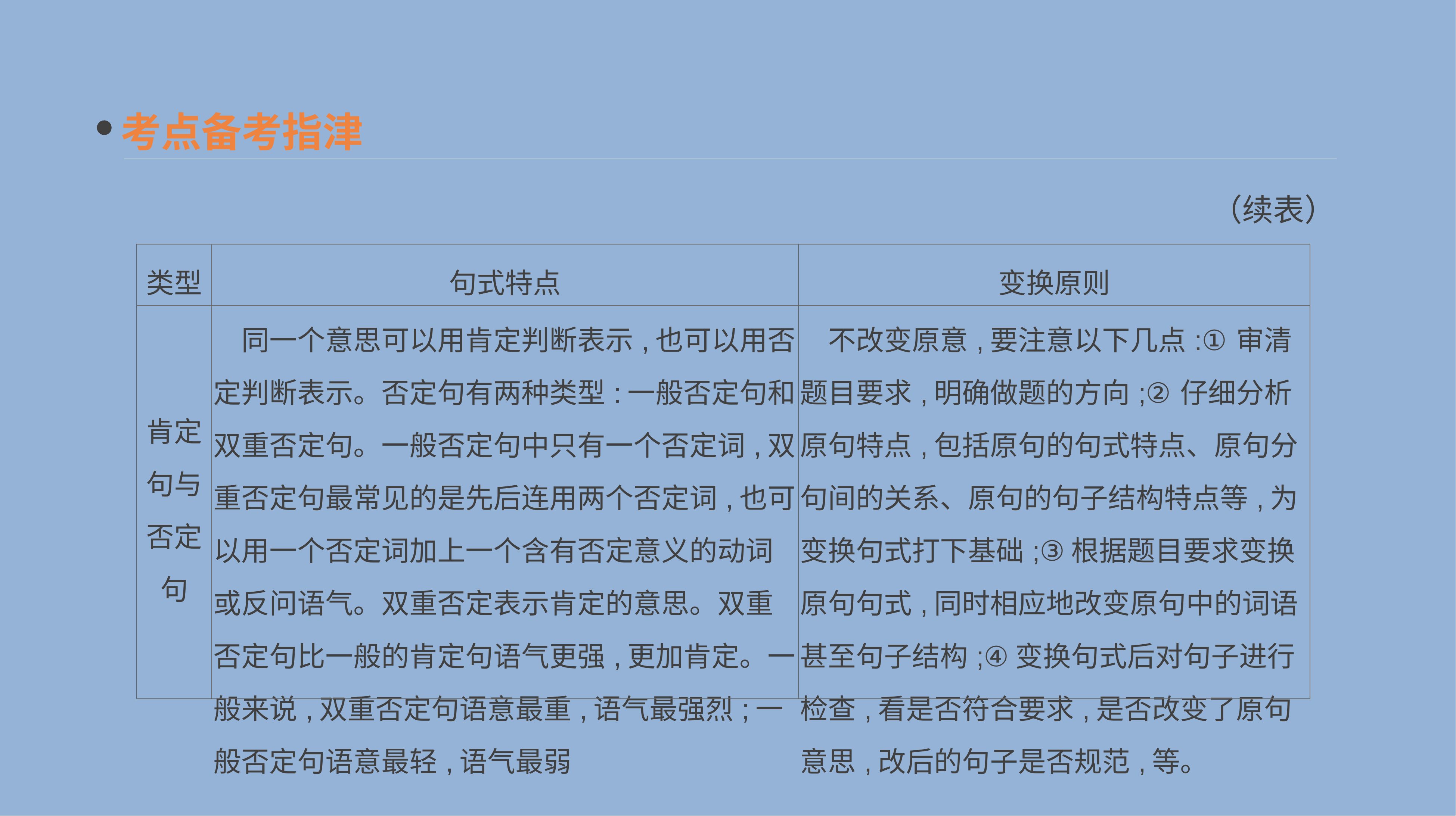

考点备考指津

（续表）
| 类型 | 句式特点 | 变换原则 |
| --- | --- | --- |
| 肯定句与否定句 | 同一个意思可以用肯定判断表示,也可以用否定判断表示。否定句有两种类型:一般否定句和双重否定句。一般否定句中只有一个否定词,双重否定句最常见的是先后连用两个否定词,也可以用一个否定词加上一个含有否定意义的动词或反问语气。双重否定表示肯定的意思。双重否定句比一般的肯定句语气更强,更加肯定。一般来说,双重否定句语意最重,语气最强烈;一般否定句语意最轻,语气最弱 | 不改变原意,要注意以下几点:①审清题目要求,明确做题的方向;②仔细分析原句特点,包括原句的句式特点、原句分句间的关系、原句的句子结构特点等,为变换句式打下基础;③根据题目要求变换原句句式,同时相应地改变原句中的词语甚至句子结构;④变换句式后对句子进行检查,看是否符合要求,是否改变了原句意思,改后的句子是否规范,等。 |